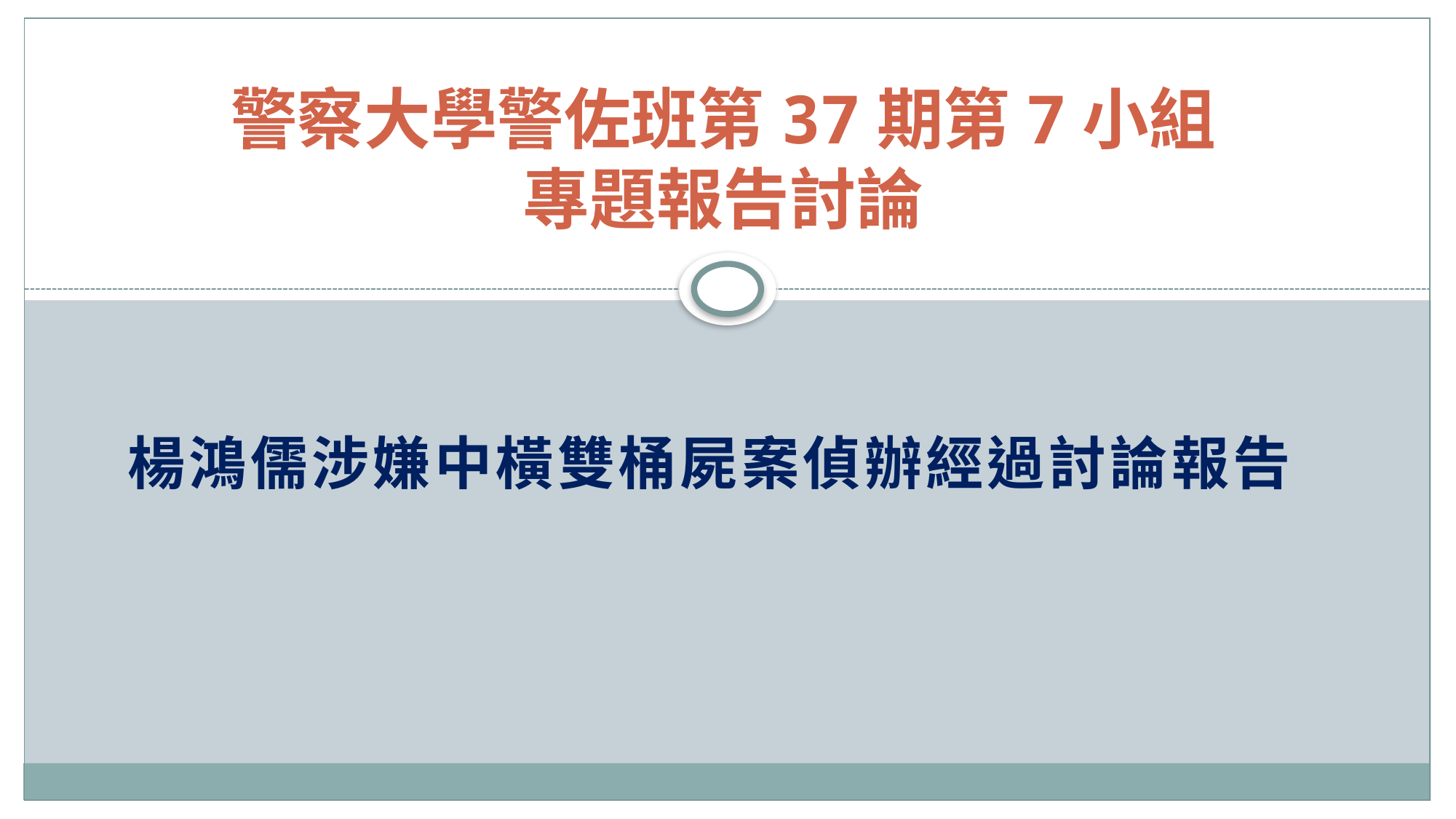

# 警察大學警佐班第37期第7小組 專題報告討論
楊鴻儒涉嫌中橫雙桶屍案偵辦經過討論報告